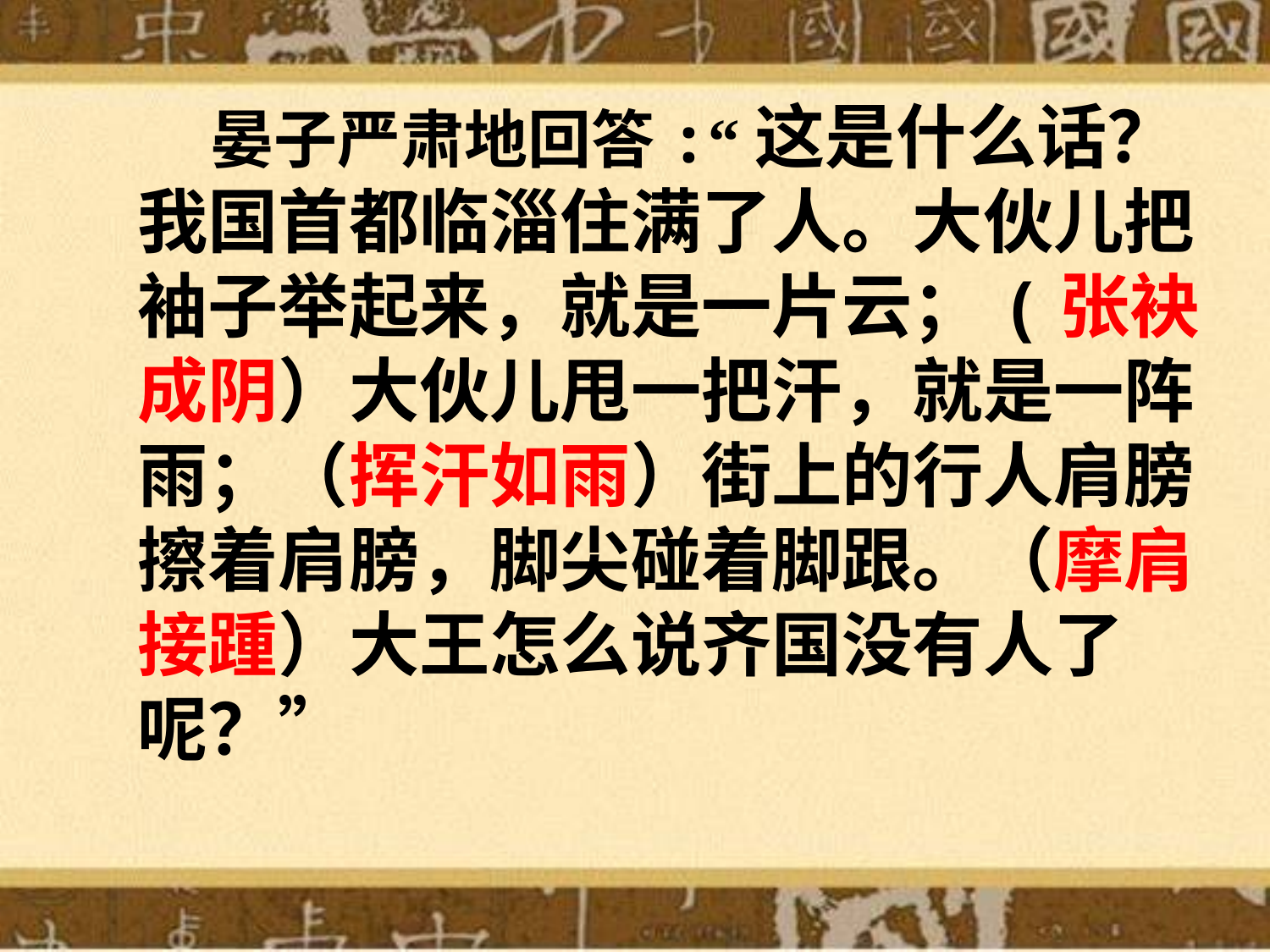

晏子严肃地回答:“这是什么话？我国首都临淄住满了人。大伙儿把袖子举起来，就是一片云；(张袂成阴）大伙儿甩一把汗，就是一阵雨；（挥汗如雨）街上的行人肩膀擦着肩膀，脚尖碰着脚跟。（摩肩接踵）大王怎么说齐国没有人了呢？”